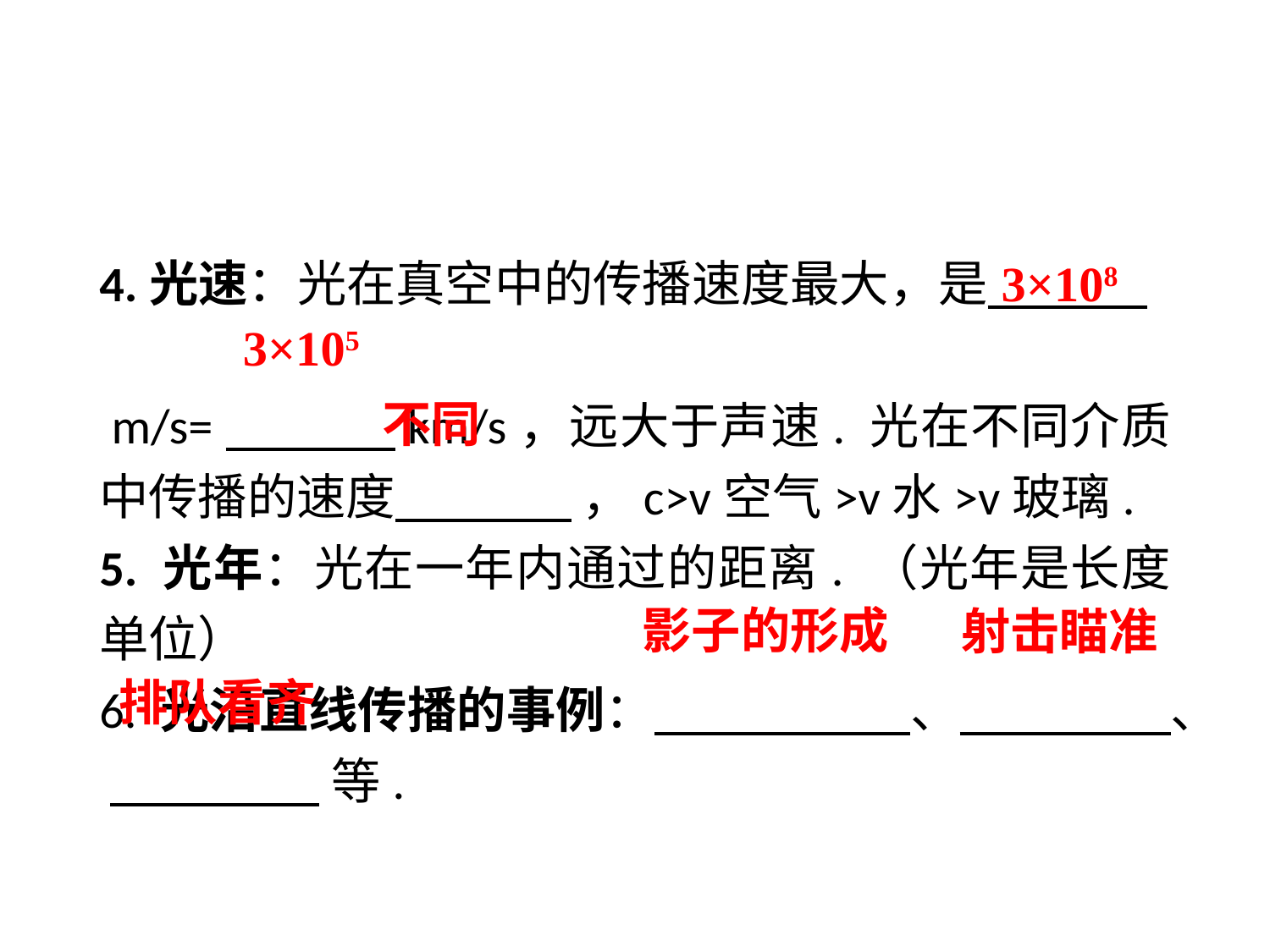

4.光速：光在真空中的传播速度最大，是　            .
 m/s=　          km/s，远大于声速. 光在不同介质中传播的速度                 ，c>v空气>v水>v玻璃.
5. 光年：光在一年内通过的距离. （光年是长度单位）
6. 光沿直线传播的事例：                       、                   、
                    等.
3×108
3×105
不同
影子的形成
射击瞄准
排队看齐